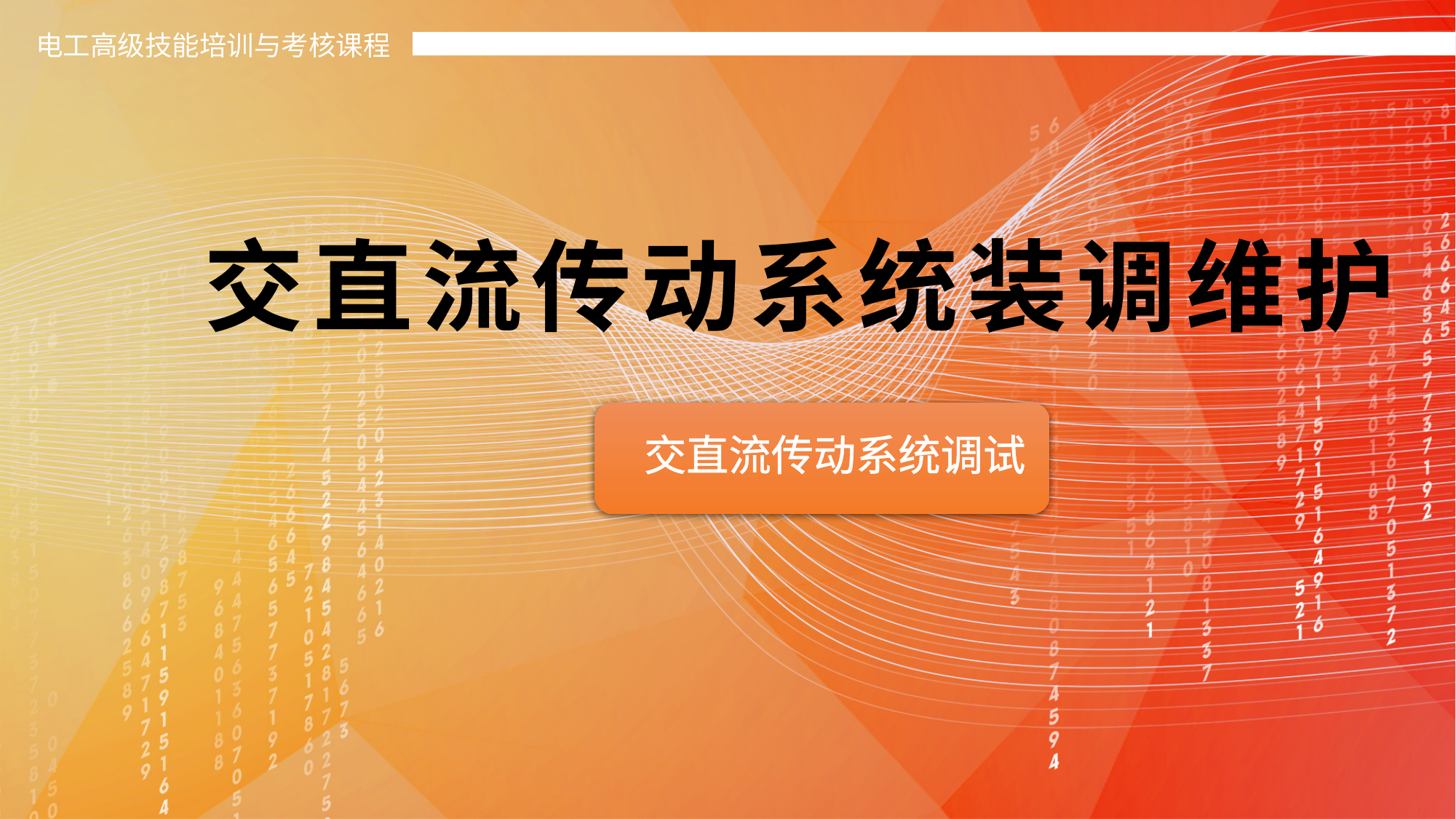

电工高级技能培训与考核课程

交直流传动系统装调维护

交直流传动系统调试